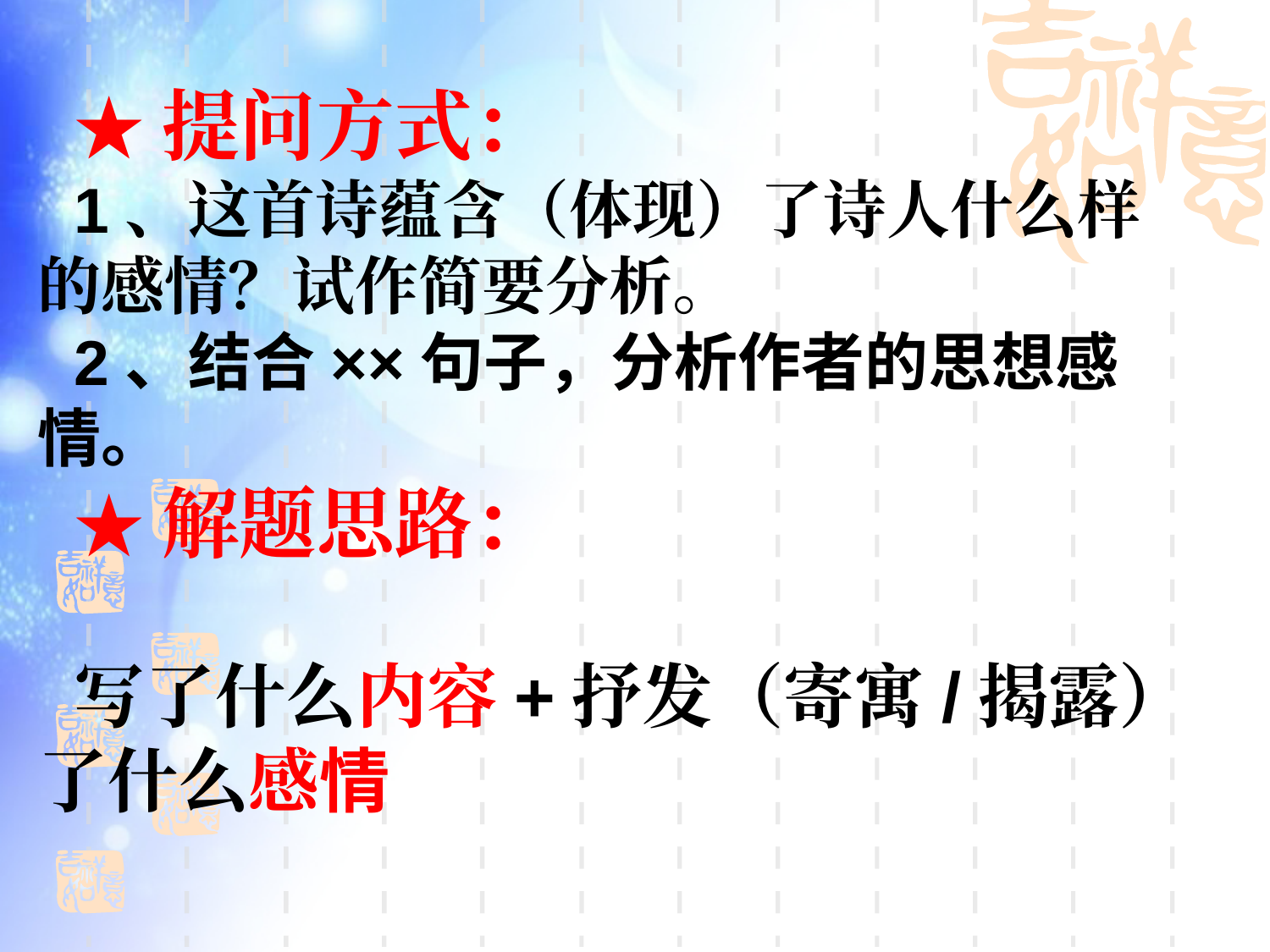

★提问方式：
1、这首诗蕴含（体现）了诗人什么样的感情？试作简要分析。
2、结合××句子，分析作者的思想感情。
★解题思路：

写了什么内容+抒发（寄寓/揭露）了什么感情